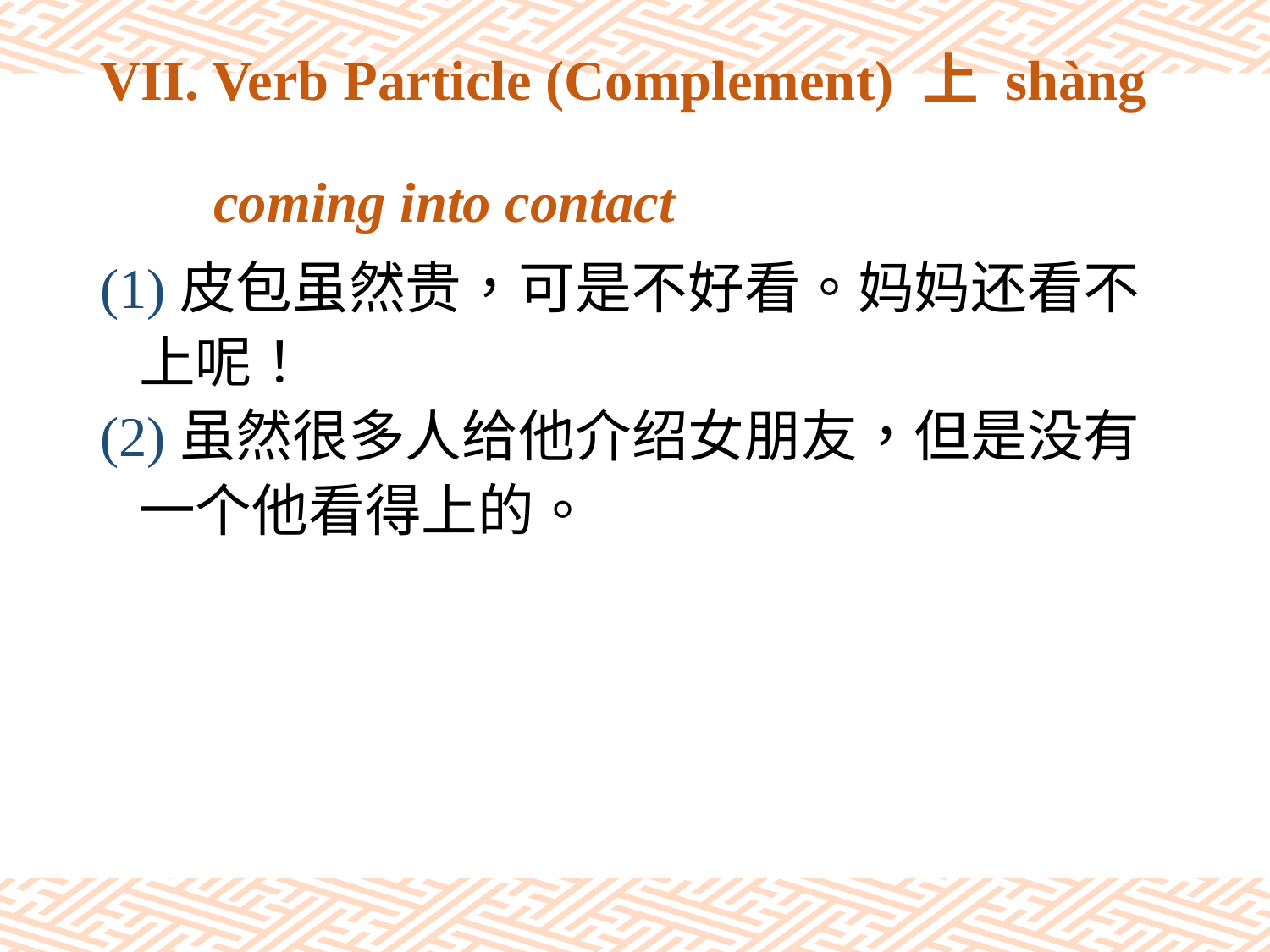

# VII. Verb Particle (Complement) 上 shàng coming into contact
(1)皮包虽然贵，可是不好看。妈妈还看不
  上呢！
(2)虽然很多人给他介绍女朋友，但是没有
  一个他看得上的。